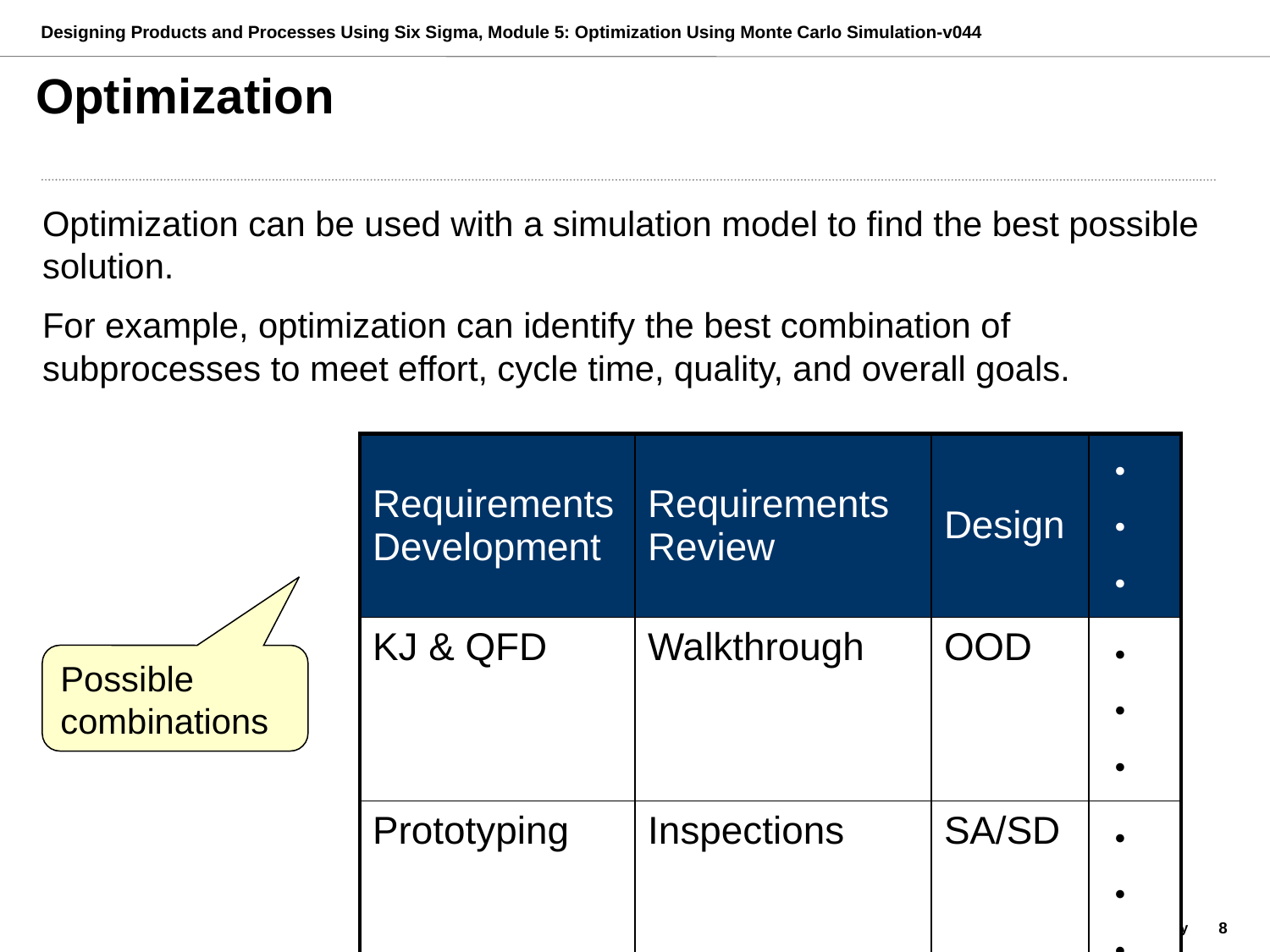

# Optimization
Optimization can be used with a simulation model to find the best possible solution.
For example, optimization can identify the best combination of subprocesses to meet effort, cycle time, quality, and overall goals.

| Requirements Development | Requirements Review | Design | ・・・ |
| --- | --- | --- | --- |
| KJ & QFD | Walkthrough | OOD | ・・・ |
| Prototyping | Inspections | SA/SD | ・・・ |
| KJ & QFD | Sampling Inspections | SA/SD | ・・・ |
| ・・・ | ・・・ | ・・・ | ・・・ |
Possible combinations